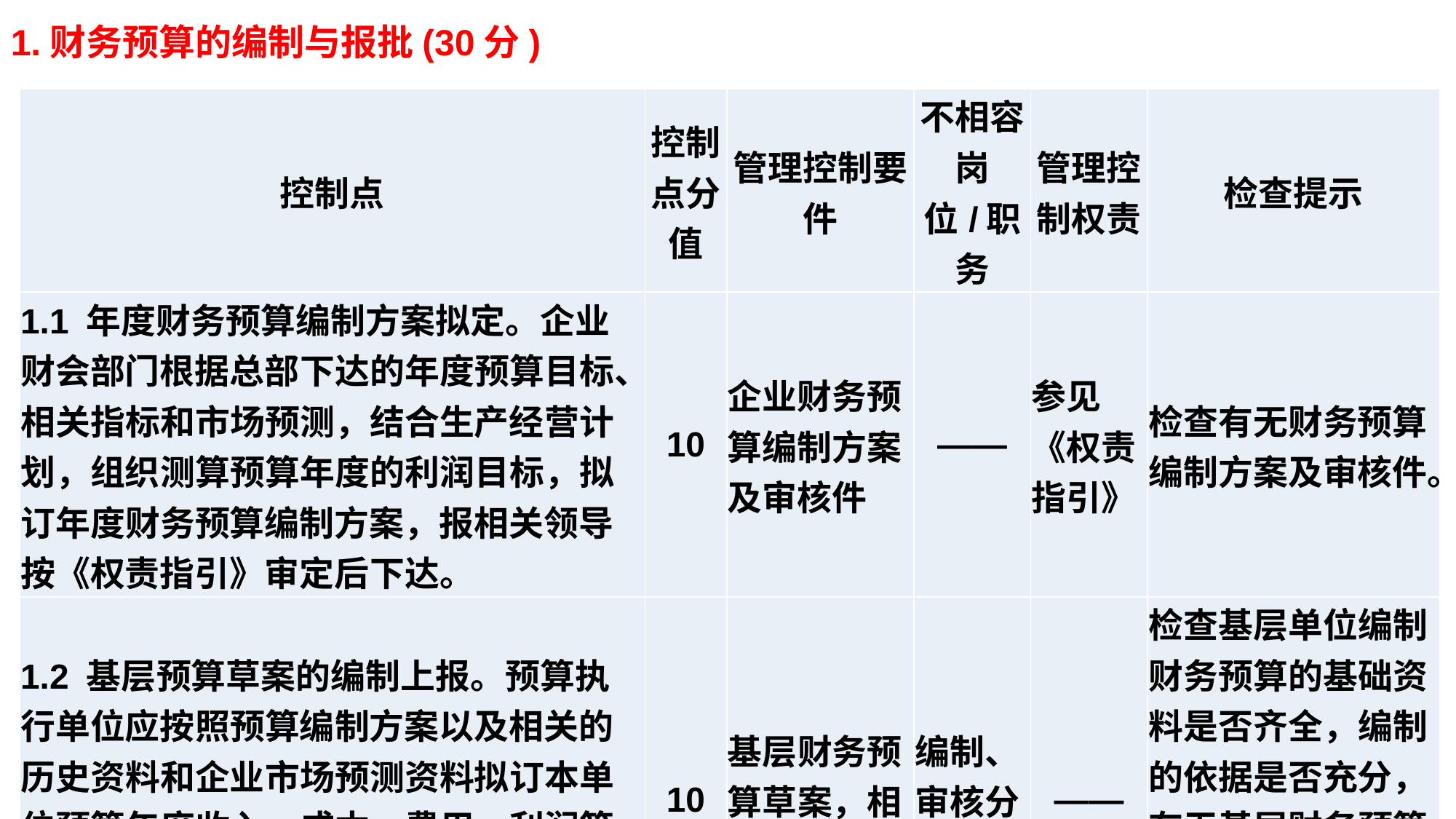

1.财务预算的编制与报批(30分)
| 控制点 | 控制点分值 | 管理控制要件 | 不相容岗位/职务 | 管理控制权责 | 检查提示 |
| --- | --- | --- | --- | --- | --- |
| 1.1 年度财务预算编制方案拟定。企业财会部门根据总部下达的年度预算目标、相关指标和市场预测，结合生产经营计划，组织测算预算年度的利润目标，拟订年度财务预算编制方案，报相关领导按《权责指引》审定后下达。 | 10 | 企业财务预算编制方案及审核件 | —— | 参见《权责指引》 | 检查有无财务预算编制方案及审核件。 |
| 1.2 基层预算草案的编制上报。预算执行单位应按照预算编制方案以及相关的历史资料和企业市场预测资料拟订本单位预算年度收入、成本、费用、利润等财务预算草案，经本单位主要负责人审核后上报企业财会部门。 | 10 | 基层财务预算草案，相关审核件 | 编制、审核分离 | —— | 检查基层单位编制财务预算的基础资料是否齐全，编制的依据是否充分，有无基层财务预算草案及审核件，是否符合预算编制方案要求。 |